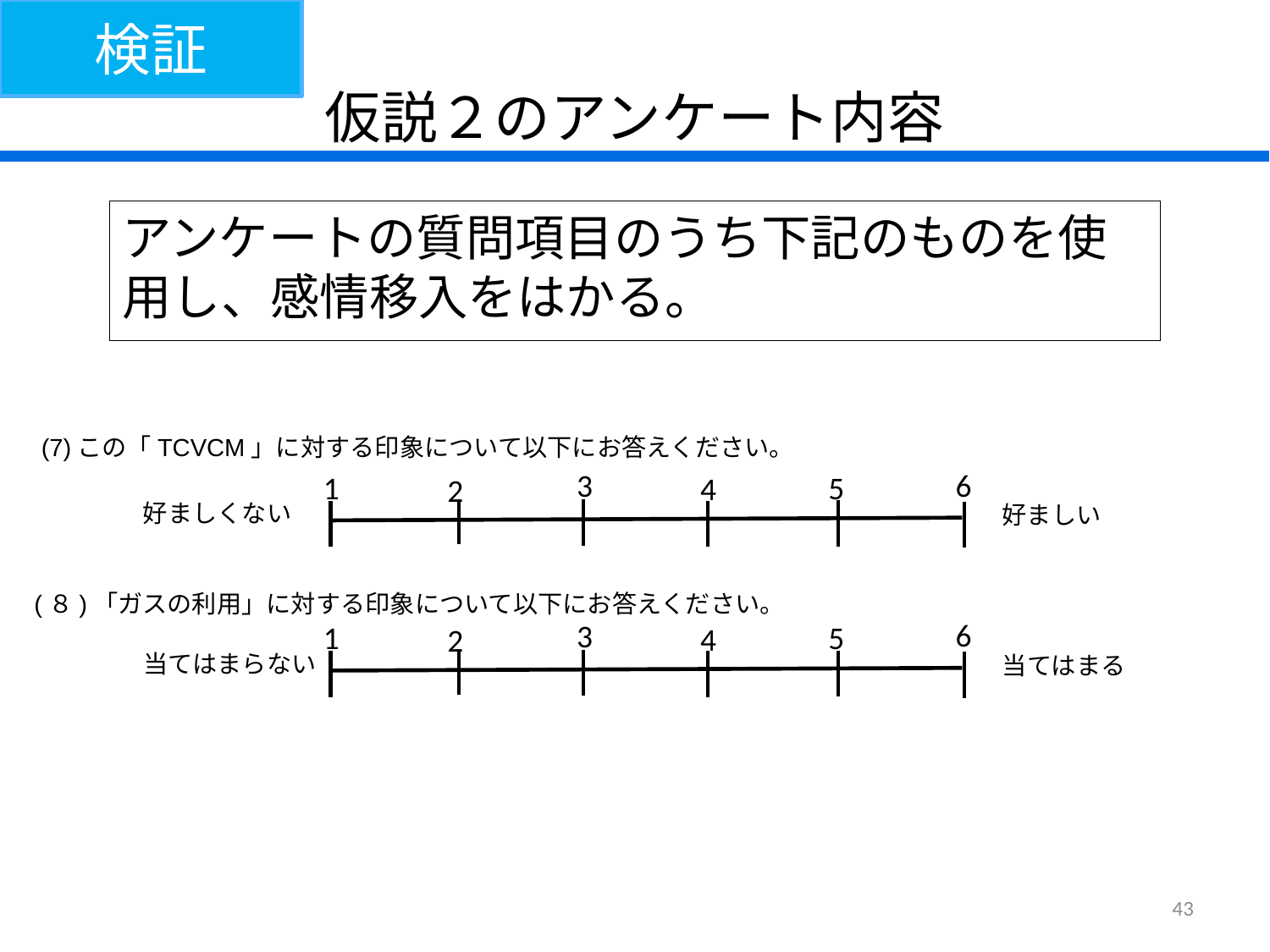

検証
# 仮説２のアンケート内容
アンケートの質問項目のうち下記のものを使用し、感情移入をはかる。
(7)この「TCVCM」に対する印象について以下にお答えください。
6
3
5
1
4
2
好ましくない
好ましい
(８)「ガスの利用」に対する印象について以下にお答えください。
6
3
5
1
4
2
当てはまらない
当てはまる
43